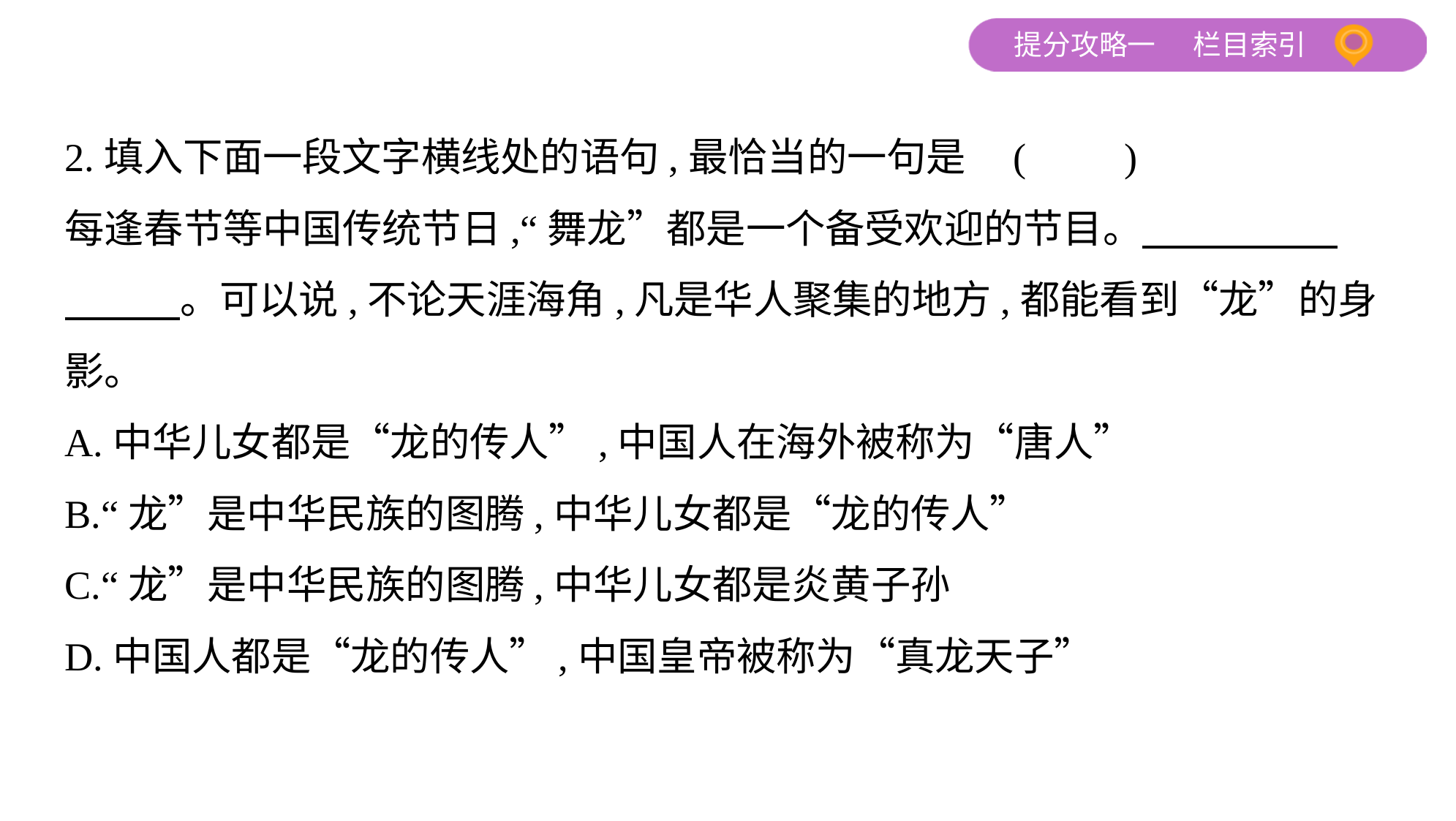

2.填入下面一段文字横线处的语句,最恰当的一句是 (　　)
每逢春节等中国传统节日,“舞龙”都是一个备受欢迎的节目。　　　　    
　　    。可以说,不论天涯海角,凡是华人聚集的地方,都能看到“龙”的身
影。
A.中华儿女都是“龙的传人”,中国人在海外被称为“唐人”
B.“龙”是中华民族的图腾,中华儿女都是“龙的传人”
C.“龙”是中华民族的图腾,中华儿女都是炎黄子孙
D.中国人都是“龙的传人”,中国皇帝被称为“真龙天子”